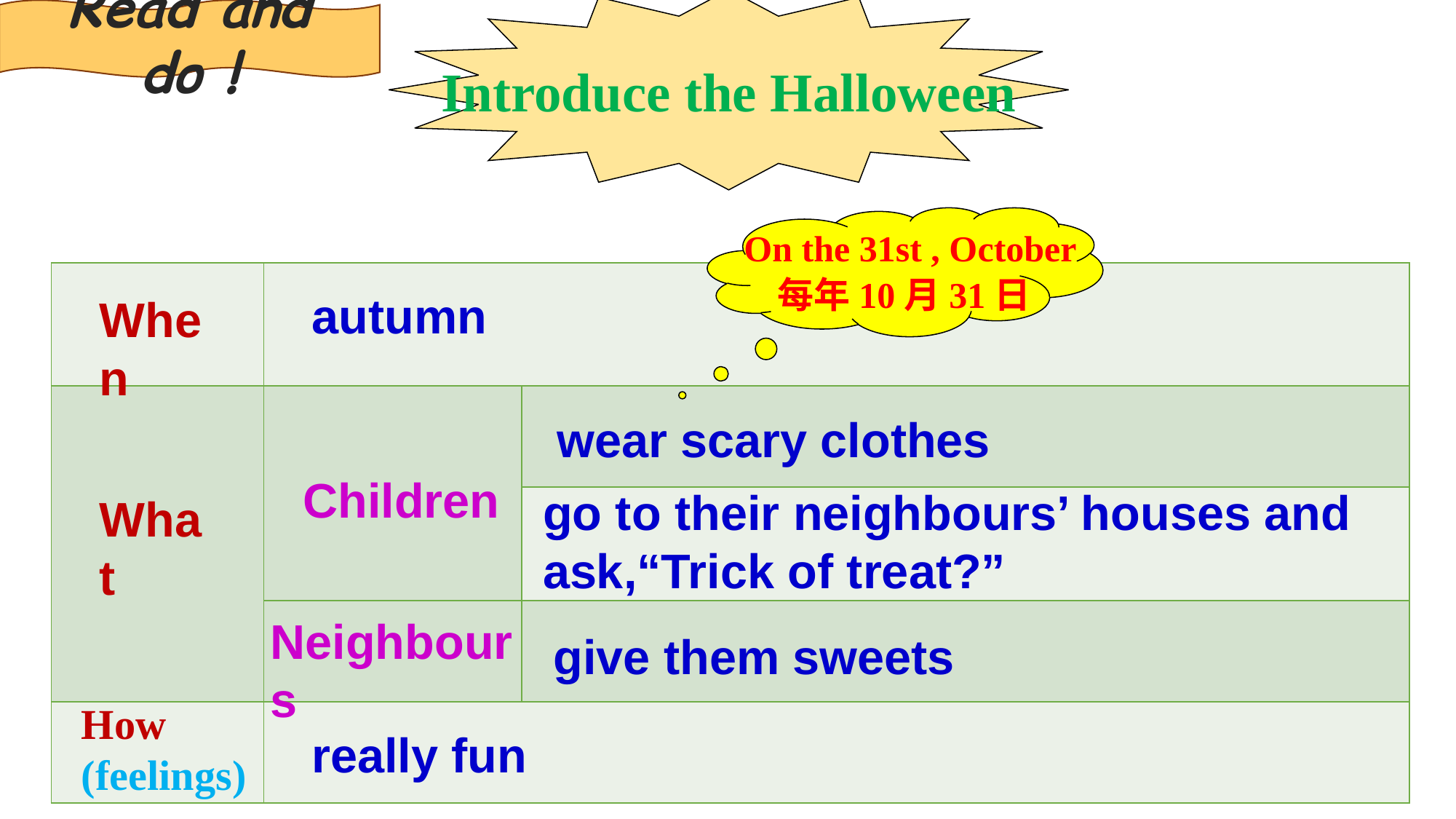

Read and do !
Introduce the Halloween

On the 31st , October
   每年10月31日
|  |  |  |
| --- | --- | --- |
|  |  |  |
|  |  |  |
|  |  |  |
|  |  |  |
autumn
When
wear scary clothes
Children
go to their neighbours’ houses and ask,“Trick of treat?”
What
Neighbours
give them sweets
How
(feelings)
really fun